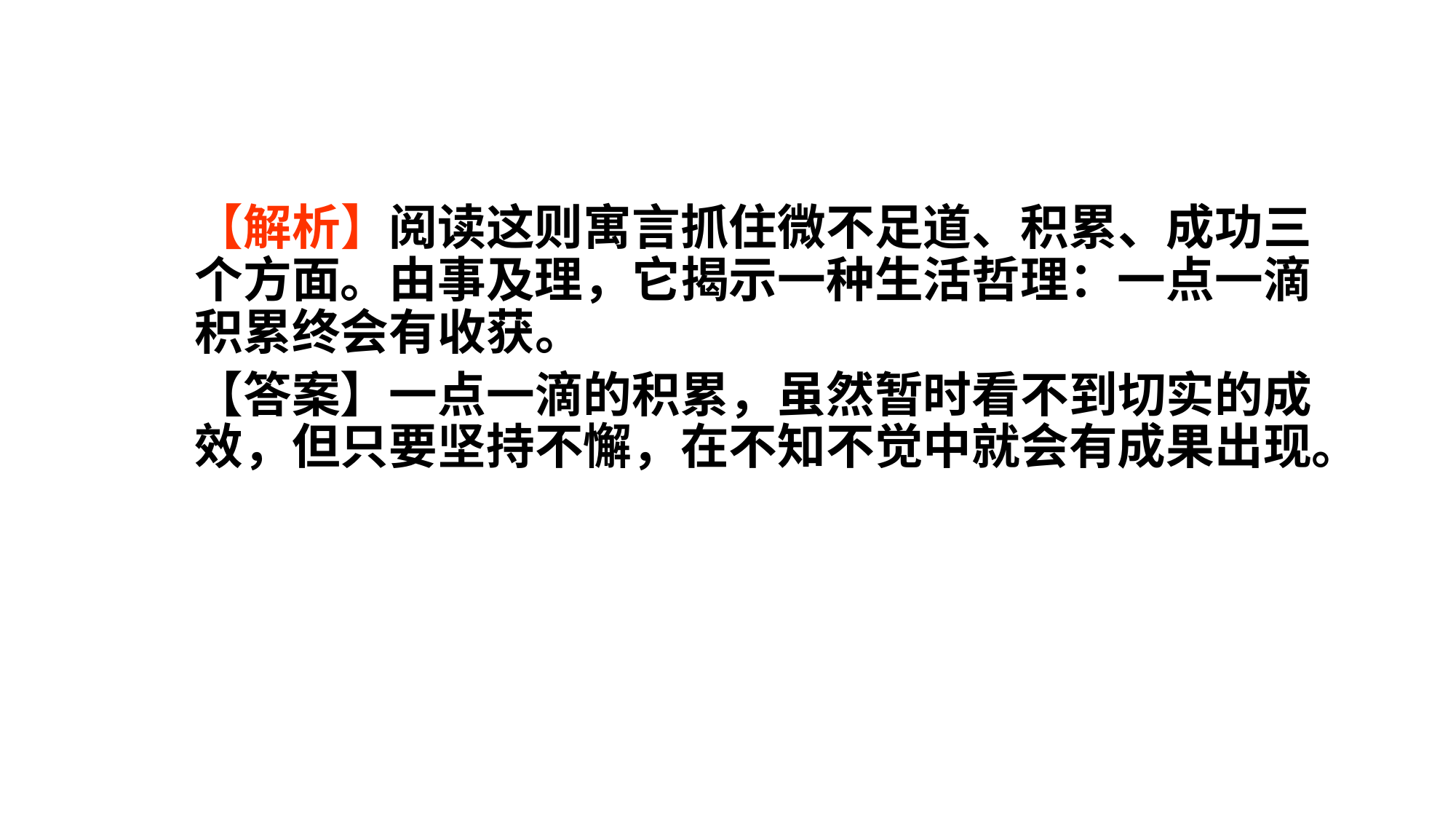

【解析】阅读这则寓言抓住微不足道、积累、成功三个方面。由事及理，它揭示一种生活哲理：一点一滴积累终会有收获。
【答案】一点一滴的积累，虽然暂时看不到切实的成效，但只要坚持不懈，在不知不觉中就会有成果出现。